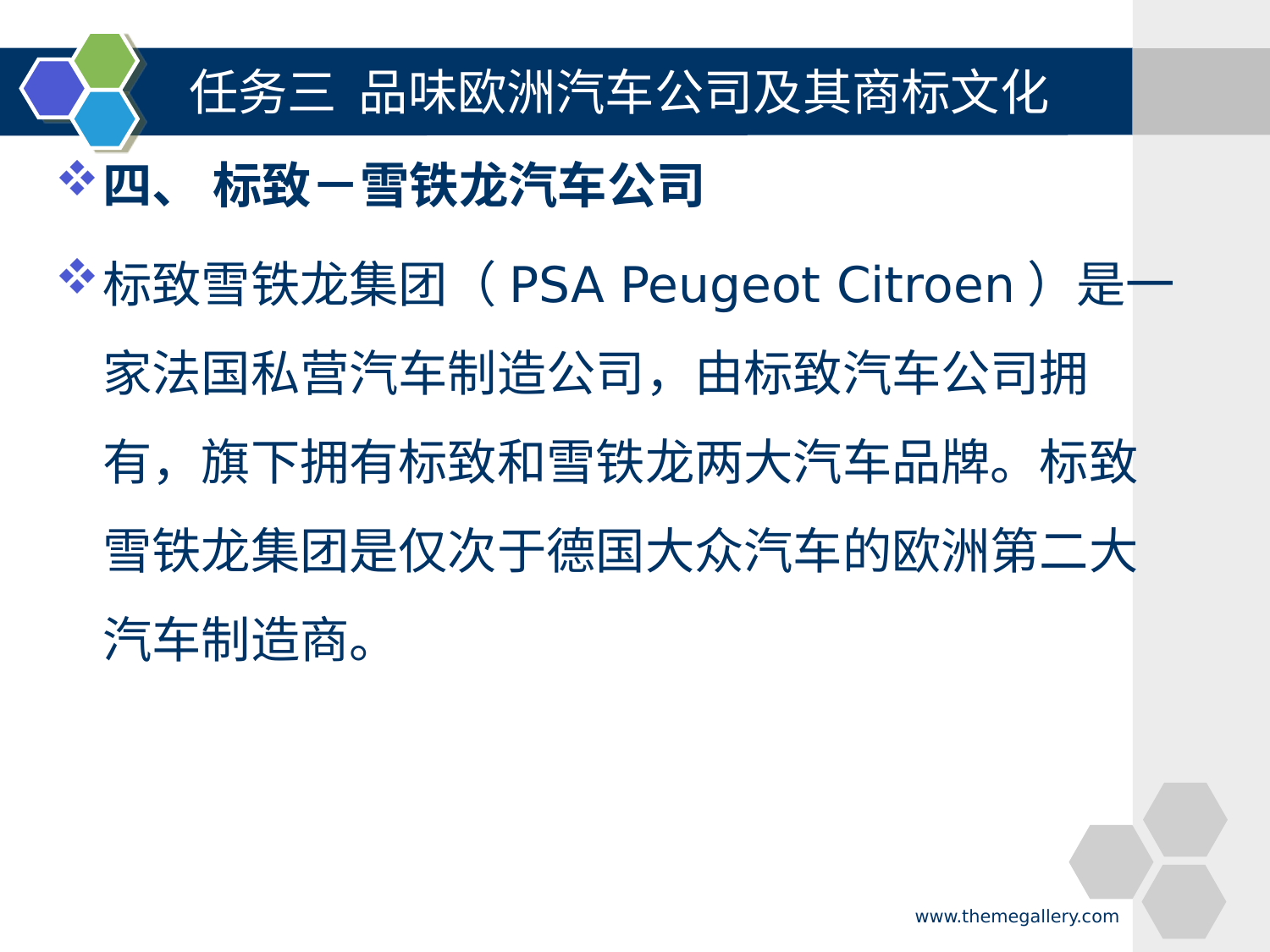

任务三  品味欧洲汽车公司及其商标文化
#
四、 标致－雪铁龙汽车公司
标致雪铁龙集团（PSA Peugeot Citroen）是一家法国私营汽车制造公司，由标致汽车公司拥有，旗下拥有标致和雪铁龙两大汽车品牌。标致雪铁龙集团是仅次于德国大众汽车的欧洲第二大汽车制造商。
www.themegallery.com